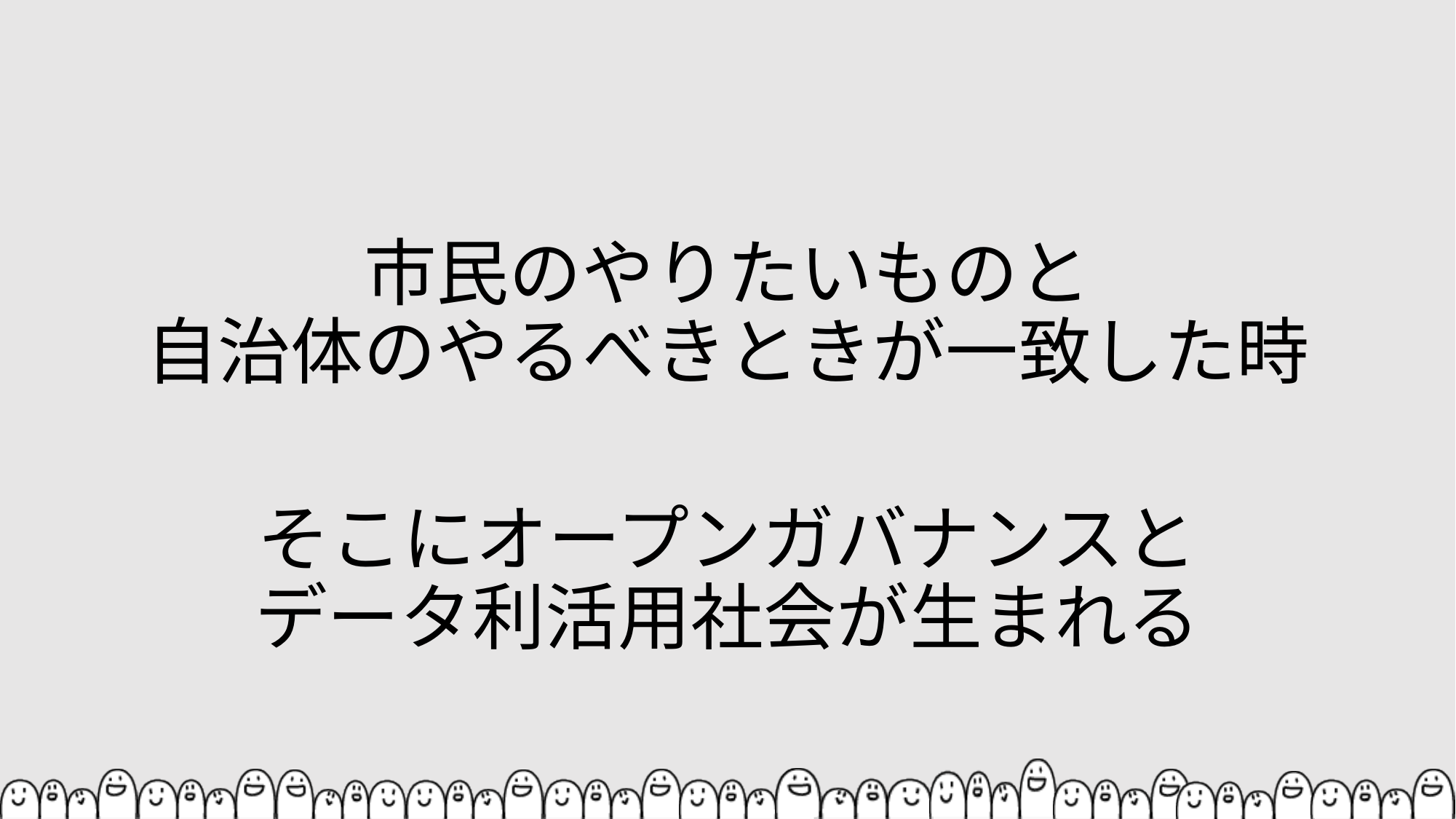

#
市民のやりたいものと
自治体のやるべきときが一致した時

そこにオープンガバナンスと
データ利活用社会が生まれる